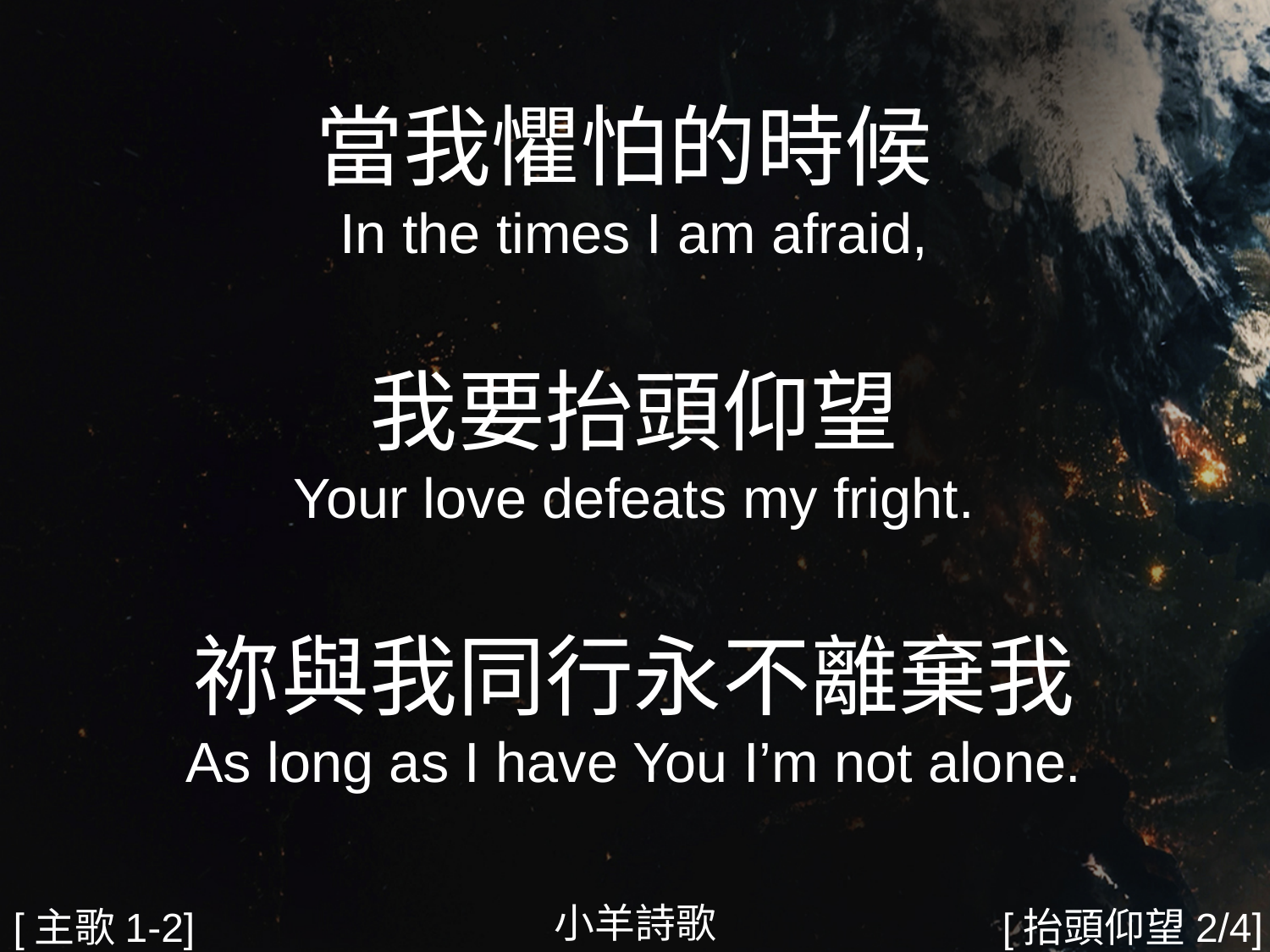

當我懼怕的時候
In the times I am afraid,

我要抬頭仰望
Your love defeats my fright.

祢與我同行永不離棄我
As long as I have You I’m not alone.

#

小羊詩歌
[主歌1-2]
[抬頭仰望2/4]